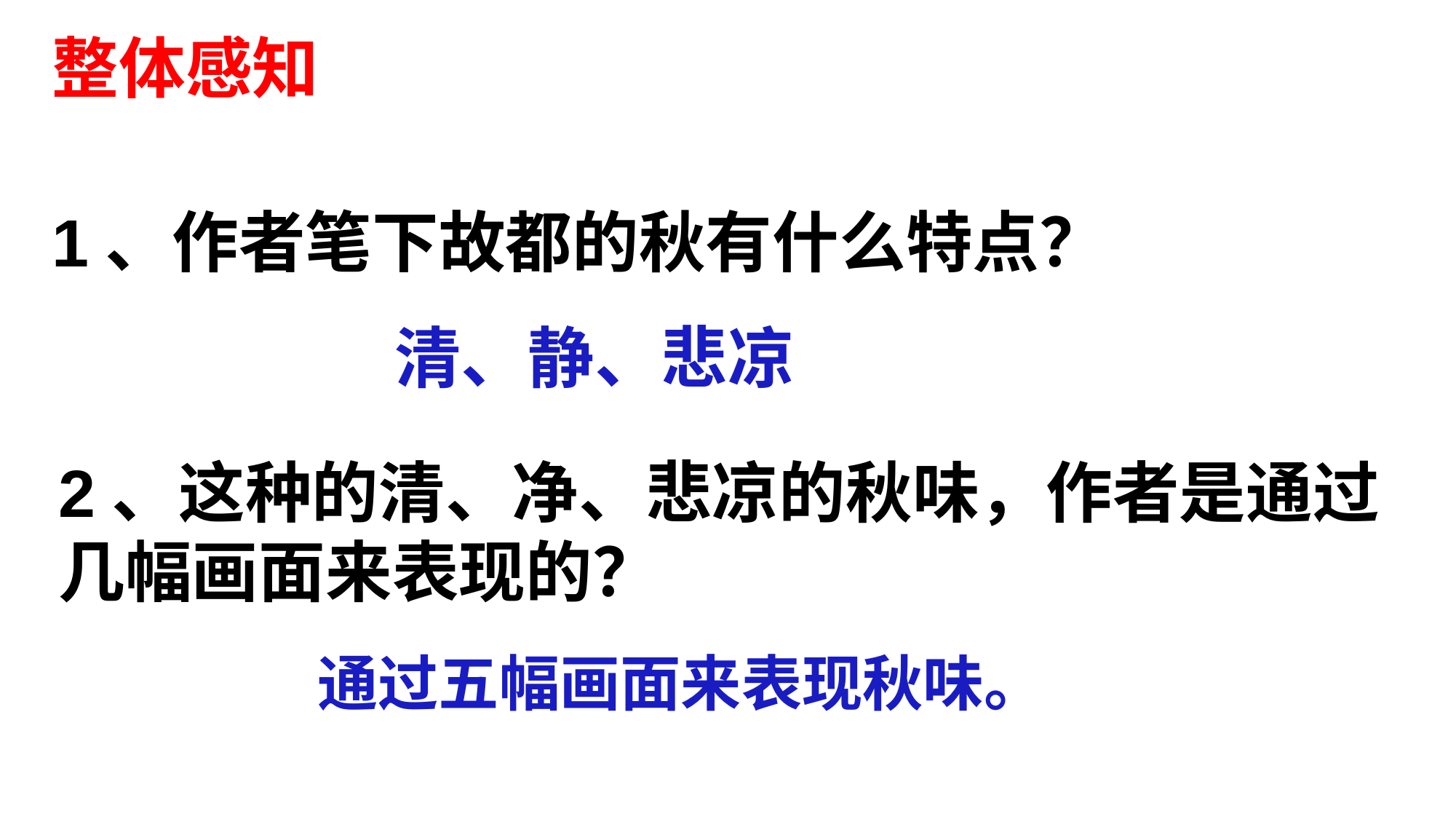

整体感知

1、作者笔下故都的秋有什么特点？

清、静、悲凉
2、这种的清、净、悲凉的秋味，作者是通过几幅画面来表现的？
通过五幅画面来表现秋味。